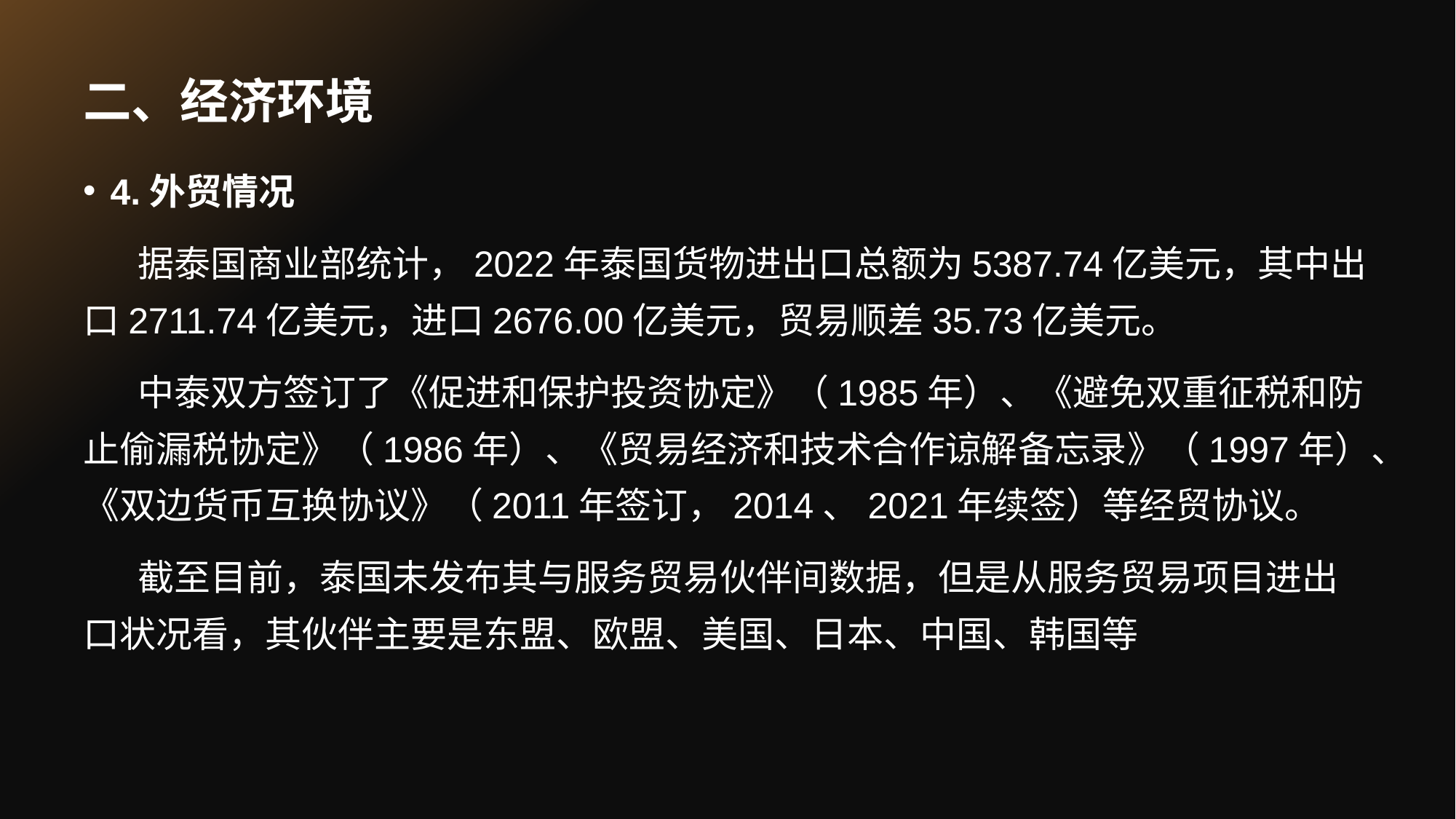

# 二、经济环境
4.外贸情况
据泰国商业部统计，2022年泰国货物进出口总额为5387.74亿美元，其中出口2711.74亿美元，进口2676.00亿美元，贸易顺差35.73亿美元。
中泰双方签订了《促进和保护投资协定》（1985年）、《避免双重征税和防止偷漏税协定》（1986年）、《贸易经济和技术合作谅解备忘录》（1997年）、《双边货币互换协议》（2011年签订，2014、2021年续签）等经贸协议。
截至目前，泰国未发布其与服务贸易伙伴间数据，但是从服务贸易项目进出口状况看，其伙伴主要是东盟、欧盟、美国、日本、中国、韩国等